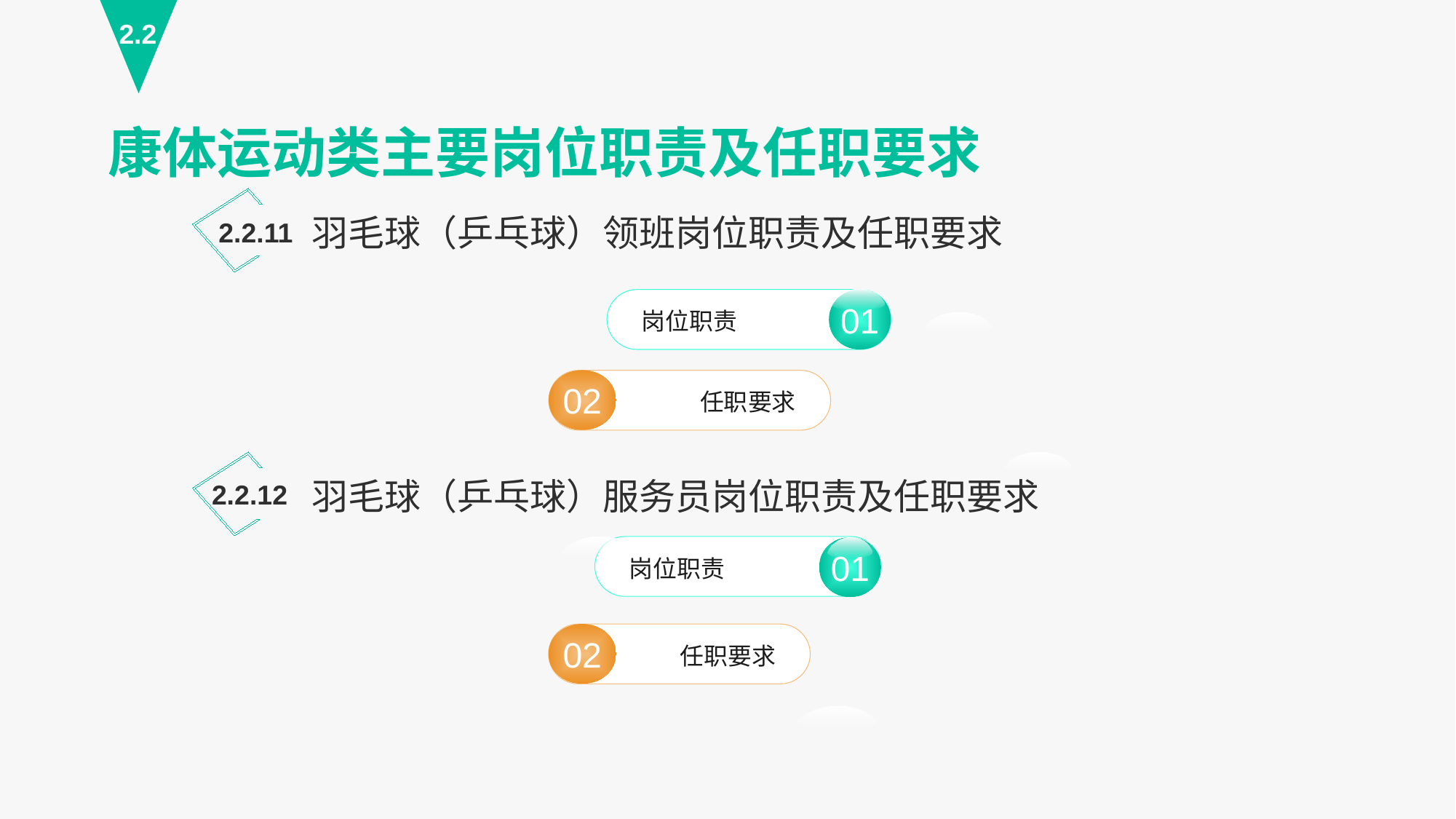

2.2
康体运动类主要岗位职责及任职要求

羽毛球（乒乓球）领班岗位职责及任职要求
2.2.11

01
岗位职责
01

02
任职要求

羽毛球（乒乓球）服务员岗位职责及任职要求
2.2.12

岗位职责

02
任职要求